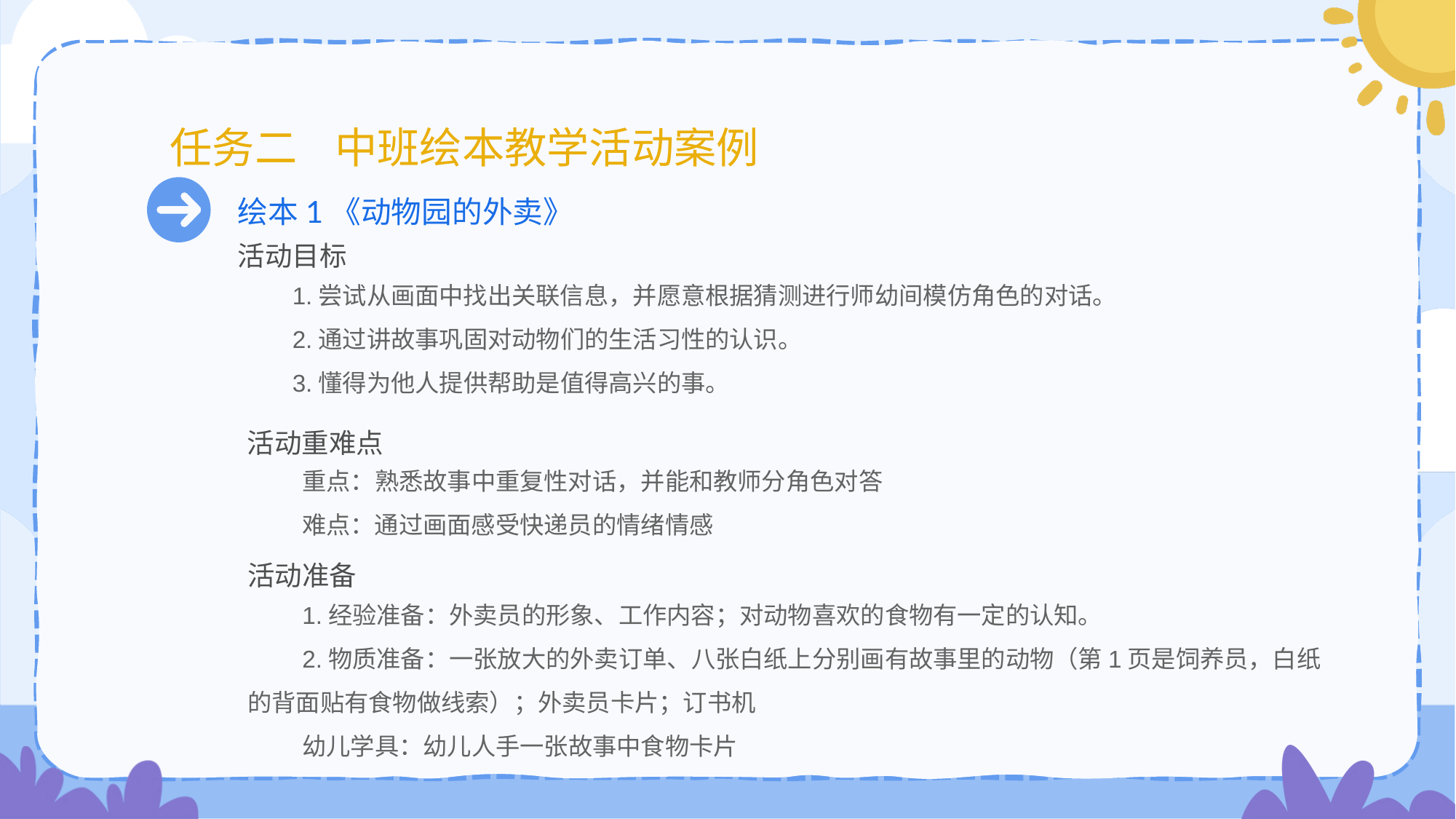

# 任务二    中班绘本教学活动案例

绘本1《动物园的外卖》
活动目标
1.尝试从画面中找出关联信息，并愿意根据猜测进行师幼间模仿角色的对话。
2.通过讲故事巩固对动物们的生活习性的认识。
3.懂得为他人提供帮助是值得高兴的事。

活动重难点
重点：熟悉故事中重复性对话，并能和教师分角色对答
难点：通过画面感受快递员的情绪情感
活动准备
1.经验准备：外卖员的形象、工作内容；对动物喜欢的食物有一定的认知。
2.物质准备：一张放大的外卖订单、八张白纸上分别画有故事里的动物（第1页是饲养员，白纸的背面贴有食物做线索）；外卖员卡片；订书机
幼儿学具：幼儿人手一张故事中食物卡片